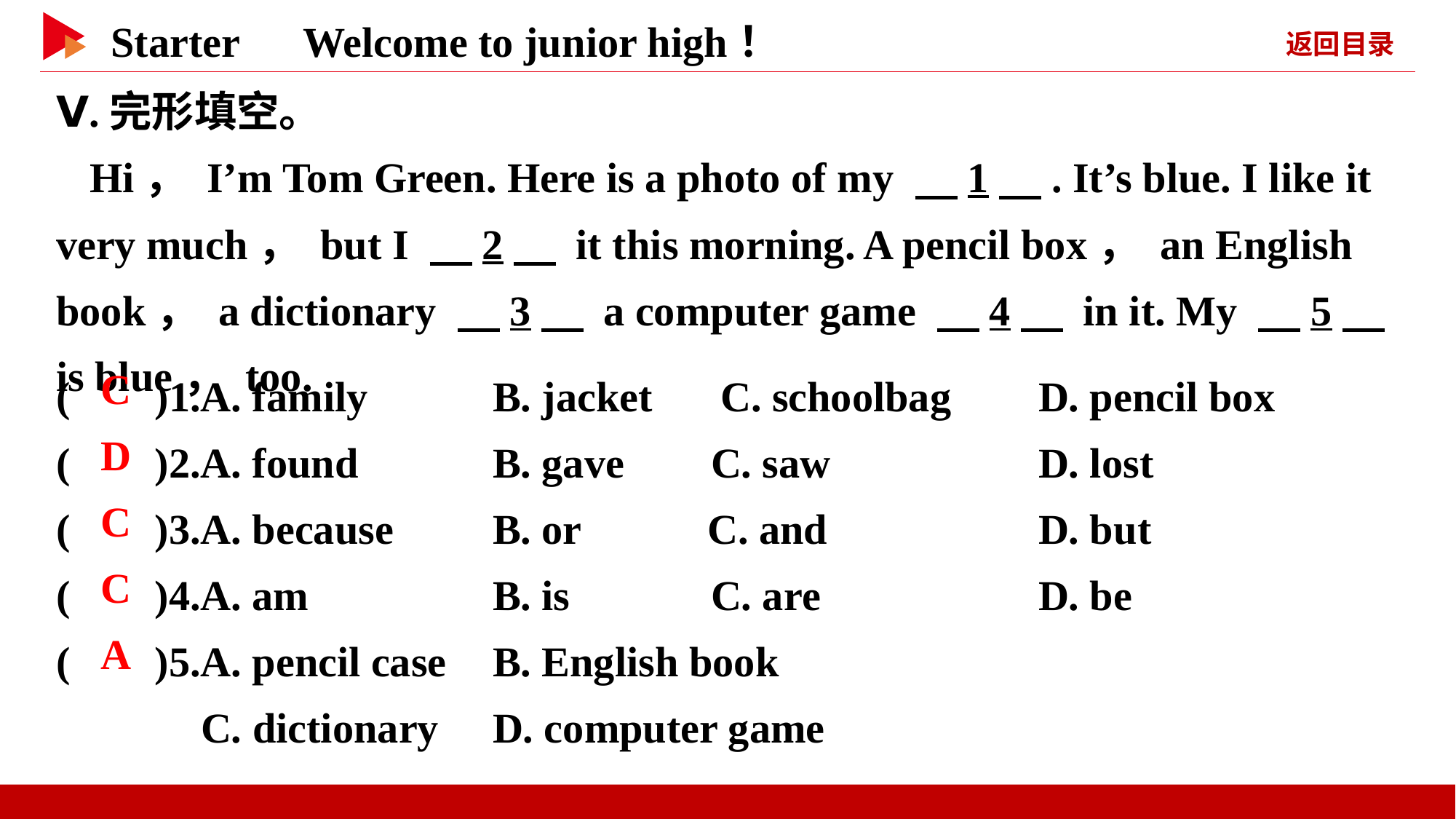

Ⅴ.完形填空。
Hi， I’m Tom Green. Here is a photo of my 　1　. It’s blue. I like it very much， but I 　2　 it this morning. A pencil box， an English book， a dictionary 　3　 a computer game 　4　 in it. My 　5　 is blue， too.
(        )1.A. family　	B. jacket       C. schoolbag　	D. pencil box
(        )2.A. found      	B. gave 	C. saw　         	D. lost
(        )3.A. because　	B. or             C. and　          	D. but
(        )4.A. am         	B. is       	C. are　         	D. be
(        )5.A. pencil case	B. English book
               C. dictionary	D. computer game
   C
   D
   C
   C
   A